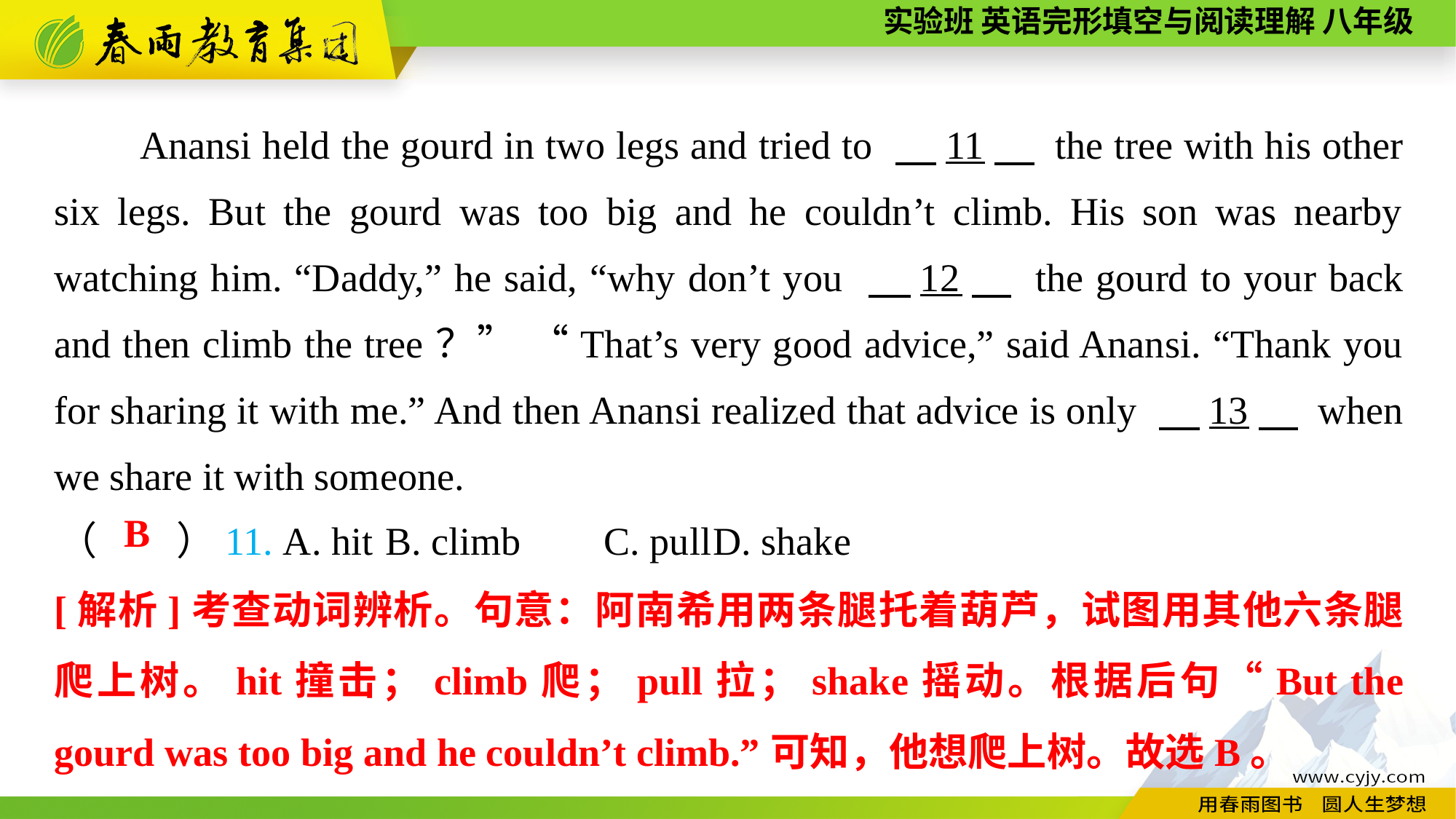

Anansi held the gourd in two legs and tried to 　11　 the tree with his other six legs. But the gourd was too big and he couldn’t climb. His son was nearby watching him. “Daddy,” he said, “why don’t you 　12　 the gourd to your back and then climb the tree？” “That’s very good advice,” said Anansi. “Thank you for sharing it with me.” And then Anansi realized that advice is only 　13　 when we share it with someone.
（　　）11. A. hit	B. climb	C. pull	D. shake
B
[解析]考查动词辨析。句意：阿南希用两条腿托着葫芦，试图用其他六条腿爬上树。hit撞击；climb爬；pull拉；shake摇动。根据后句“But the gourd was too big and he couldn’t climb.”可知，他想爬上树。故选B。